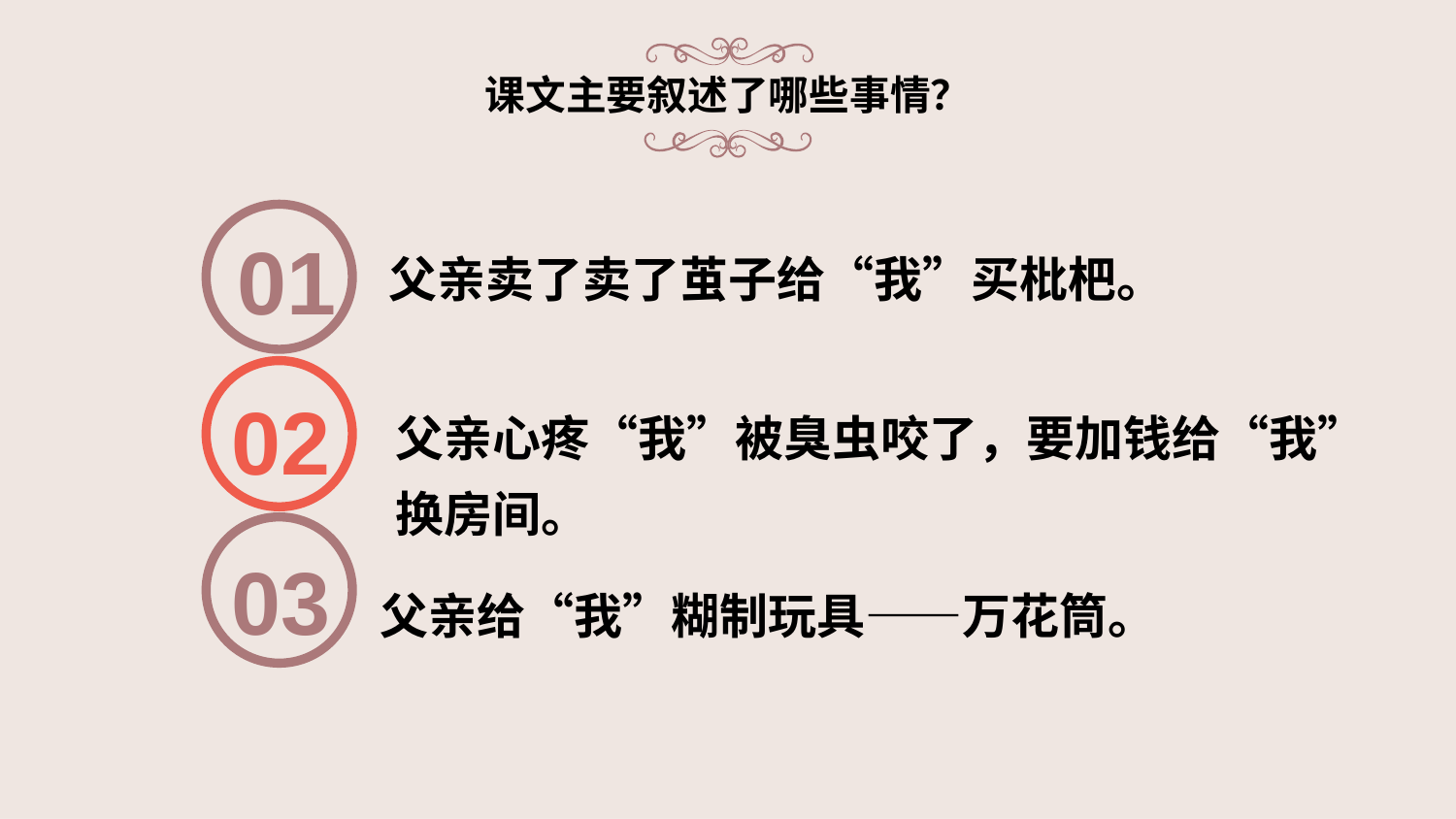

# 课文主要叙述了哪些事情？
01

父亲卖了卖了茧子给“我”买枇杷。

02
父亲心疼“我”被臭虫咬了，要加钱给“我”换房间。

03
父亲给“我”糊制玩具——万花筒。